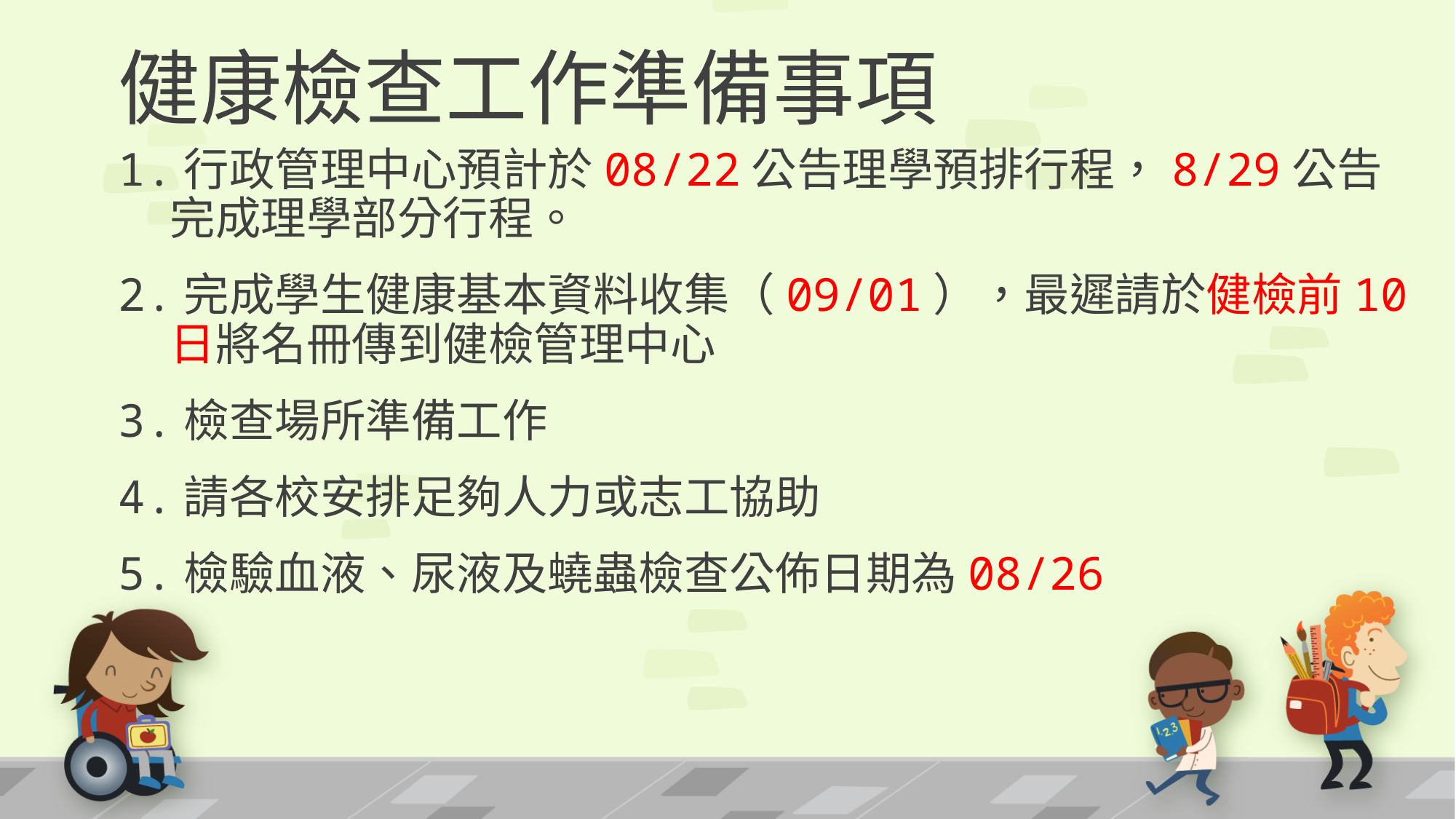

# 健康檢查工作準備事項
1.行政管理中心預計於08/22公告理學預排行程，8/29公告完成理學部分行程。
2.完成學生健康基本資料收集（09/01），最遲請於健檢前10日將名冊傳到健檢管理中心
3.檢查場所準備工作
4.請各校安排足夠人力或志工協助
5.檢驗血液、尿液及蟯蟲檢查公佈日期為08/26